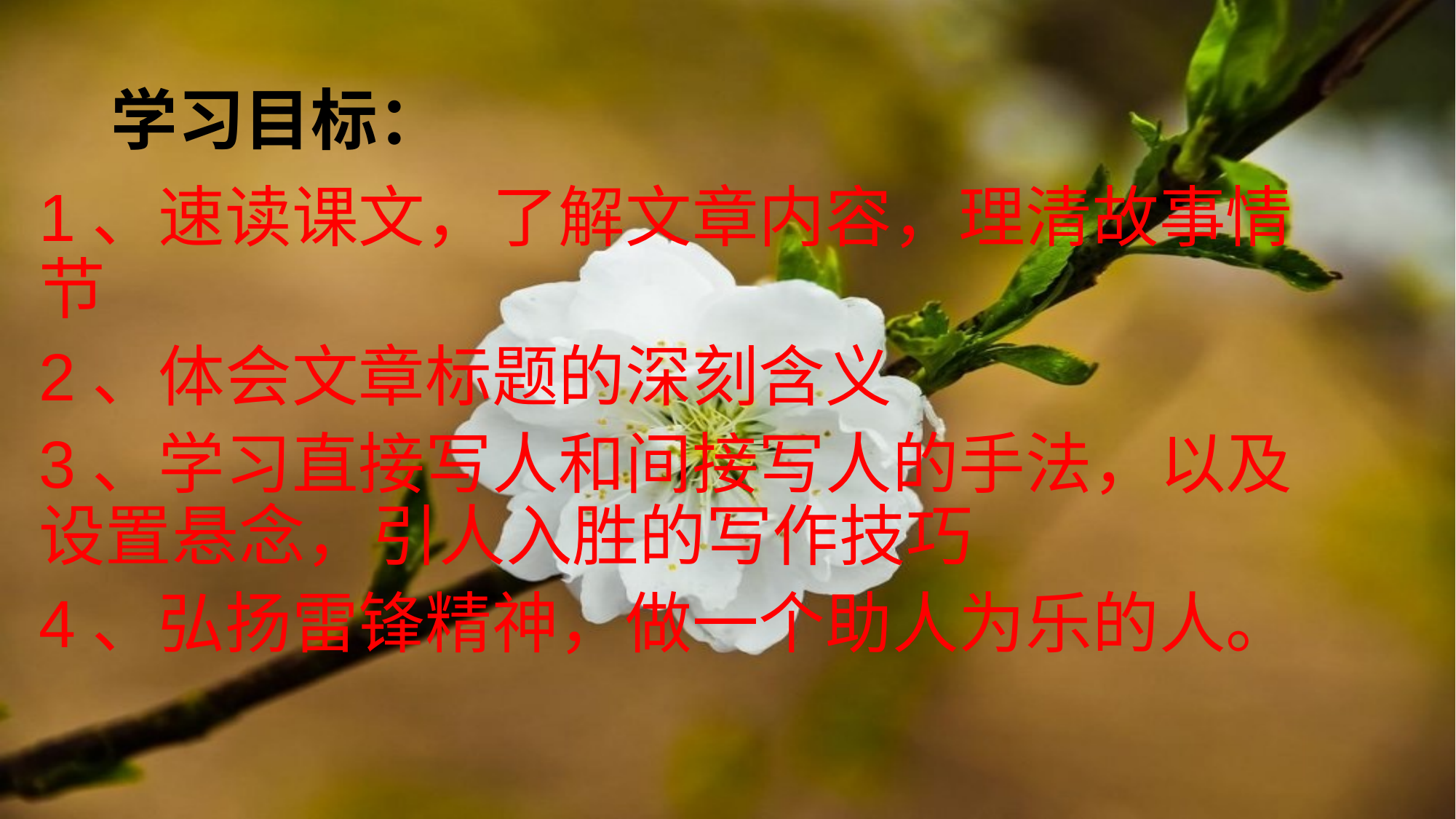

# 学习目标：
1、速读课文，了解文章内容，理清故事情节
2、体会文章标题的深刻含义
3、学习直接写人和间接写人的手法，以及设置悬念，引人入胜的写作技巧
4、弘扬雷锋精神，做一个助人为乐的人。